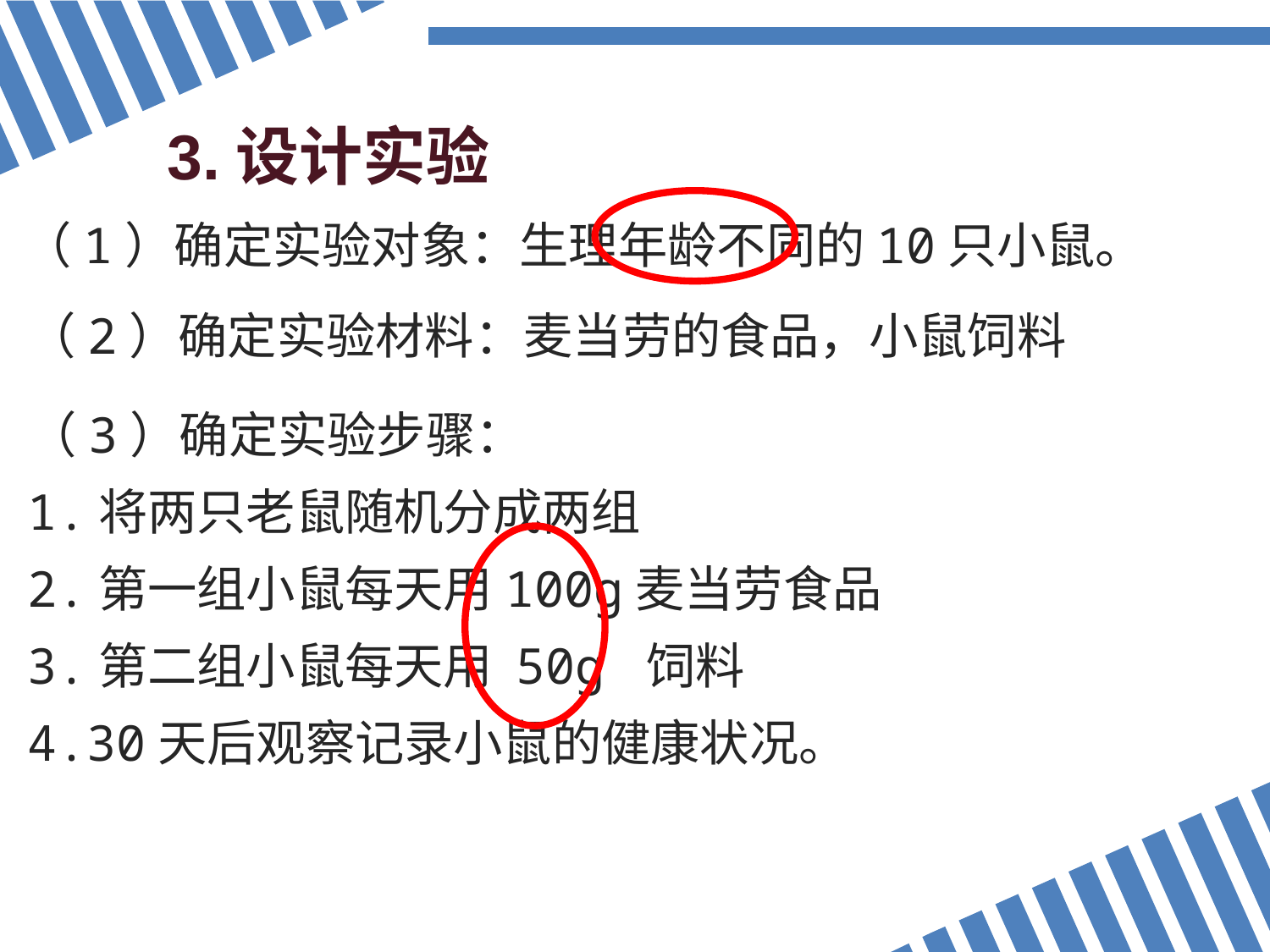

3.设计实验
（1）确定实验对象：生理年龄不同的10只小鼠。

（2）确定实验材料：麦当劳的食品，小鼠饲料
（3）确定实验步骤：
1.将两只老鼠随机分成两组
2.第一组小鼠每天用100g麦当劳食品
3.第二组小鼠每天用 50g 饲料
4.30天后观察记录小鼠的健康状况。